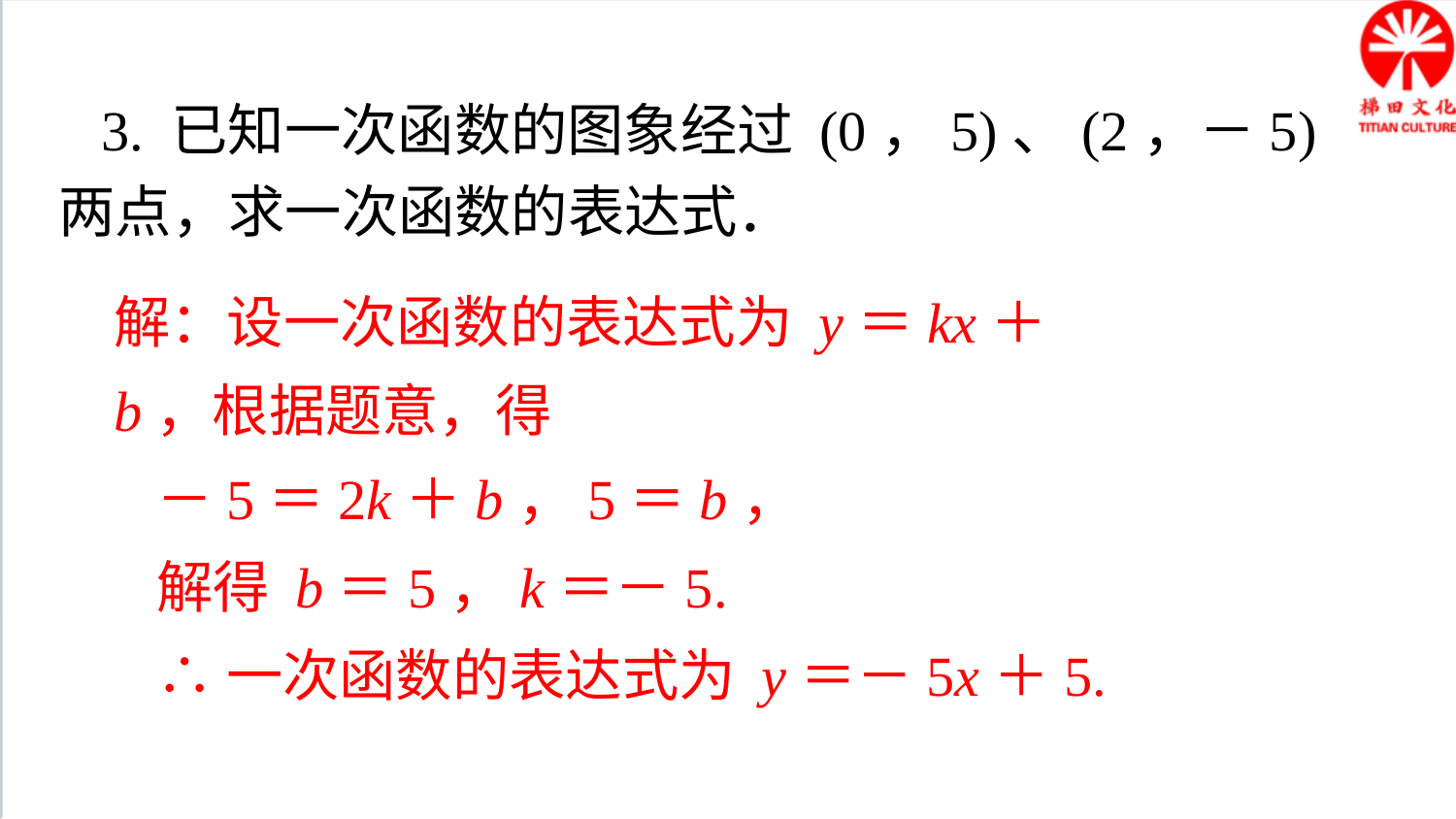

3. 已知一次函数的图象经过 (0，5)、(2，－5) 两点，求一次函数的表达式．
解：设一次函数的表达式为 y＝kx＋b，根据题意，得
－5＝2k＋b，5＝b，
解得 b＝5，k＝－5.
∴一次函数的表达式为 y＝－5x＋5.